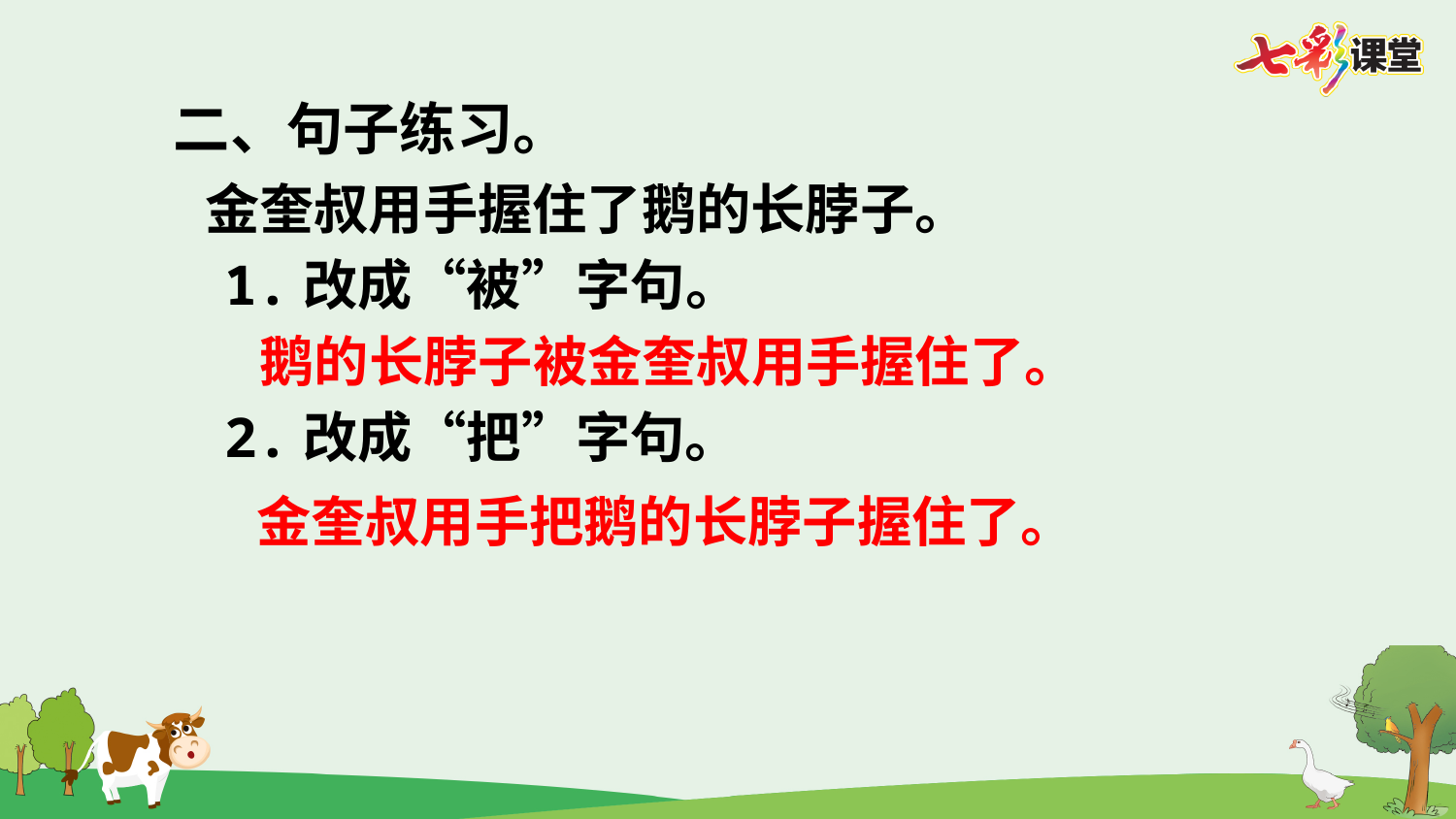

二、句子练习。
        金奎叔用手握住了鹅的长脖子。
    1.改成“被”字句。

    2.改成“把”字句。
鹅的长脖子被金奎叔用手握住了。
金奎叔用手把鹅的长脖子握住了。